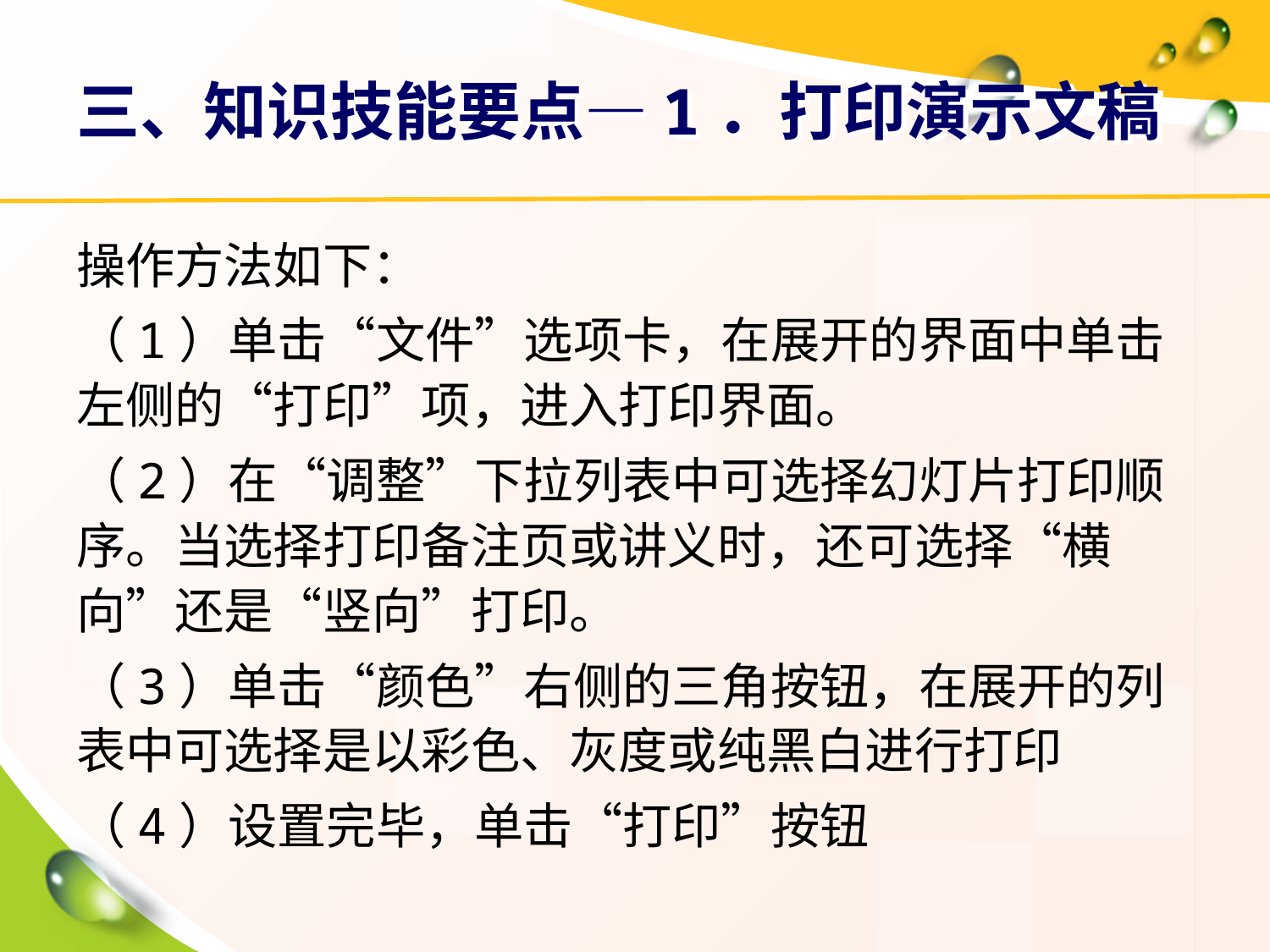

# 三、知识技能要点—1．打印演示文稿
操作方法如下：
（1）单击“文件”选项卡，在展开的界面中单击左侧的“打印”项，进入打印界面。
（2）在“调整”下拉列表中可选择幻灯片打印顺序。当选择打印备注页或讲义时，还可选择“横向”还是“竖向”打印。
（3）单击“颜色”右侧的三角按钮，在展开的列表中可选择是以彩色、灰度或纯黑白进行打印
（4）设置完毕，单击“打印”按钮